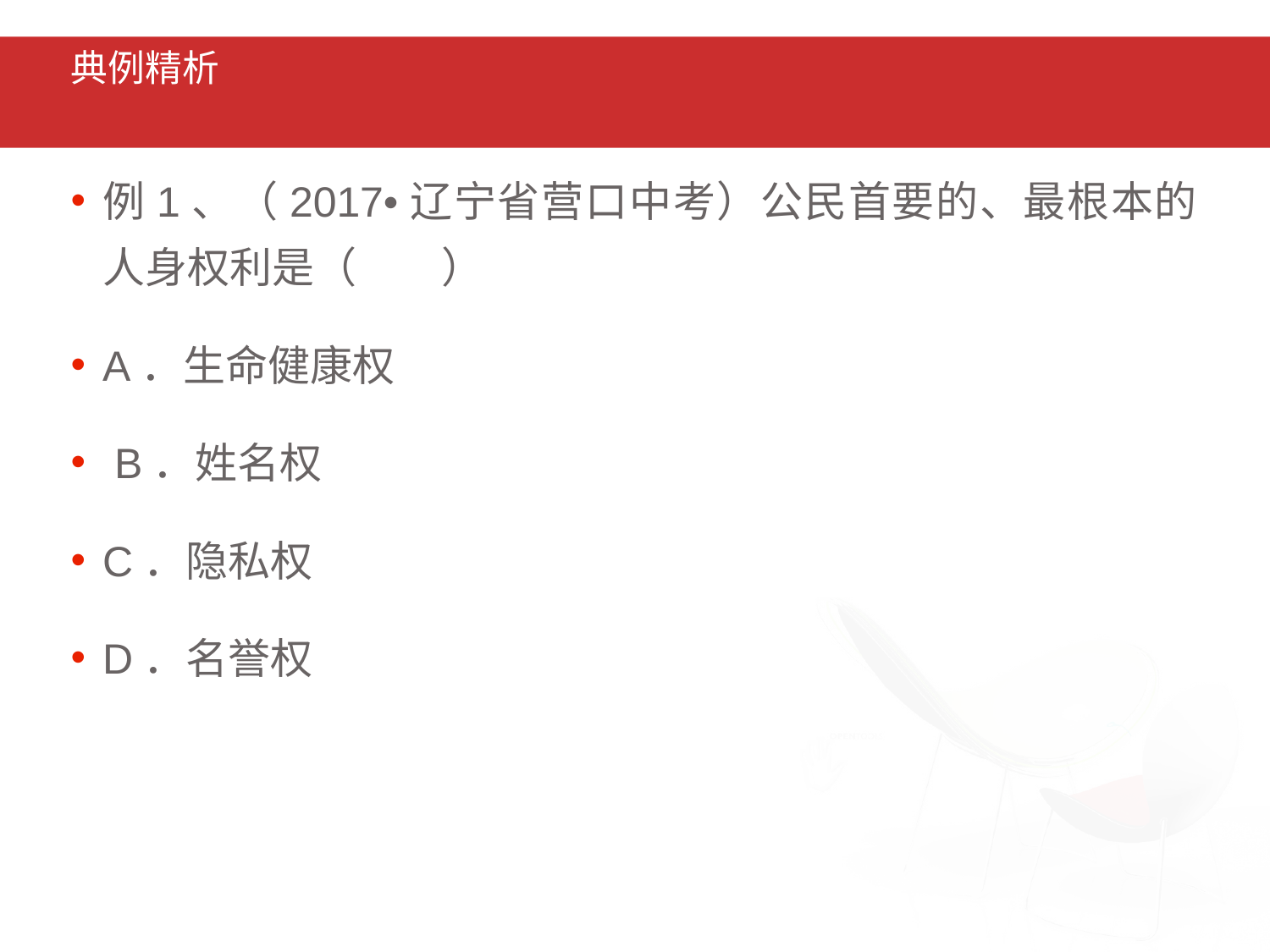

# 典例精析
例1、（2017•辽宁省营口中考）公民首要的、最根本的人身权利是（　　）
A．生命健康权
 B．姓名权
C．隐私权
D．名誉权